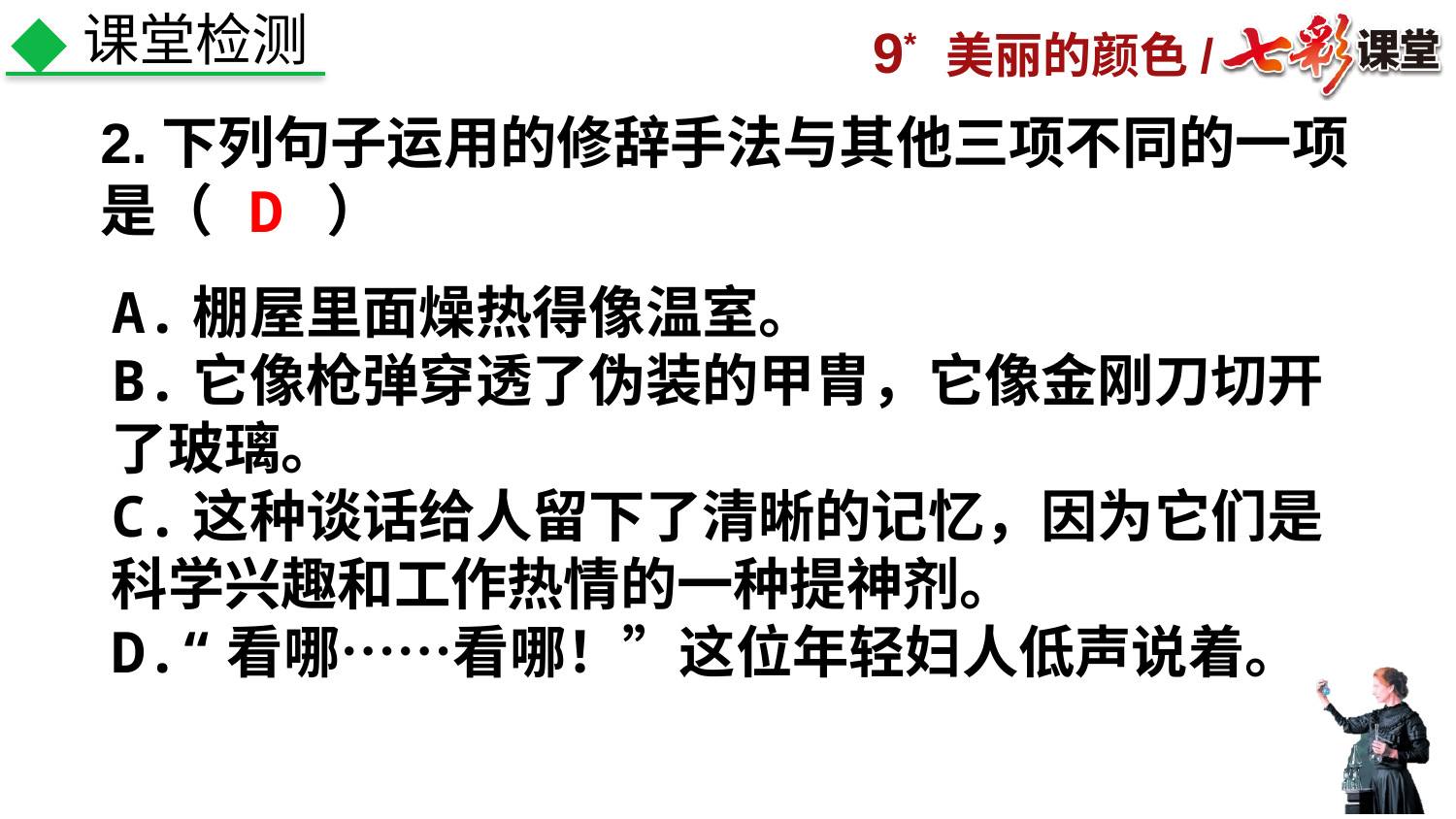

课堂检测

2.下列句子运用的修辞手法与其他三项不同的一项是（　　）
D
A.棚屋里面燥热得像温室。
B.它像枪弹穿透了伪装的甲胄，它像金刚刀切开了玻璃。
C.这种谈话给人留下了清晰的记忆，因为它们是科学兴趣和工作热情的一种提神剂。
D.“看哪……看哪！”这位年轻妇人低声说着。